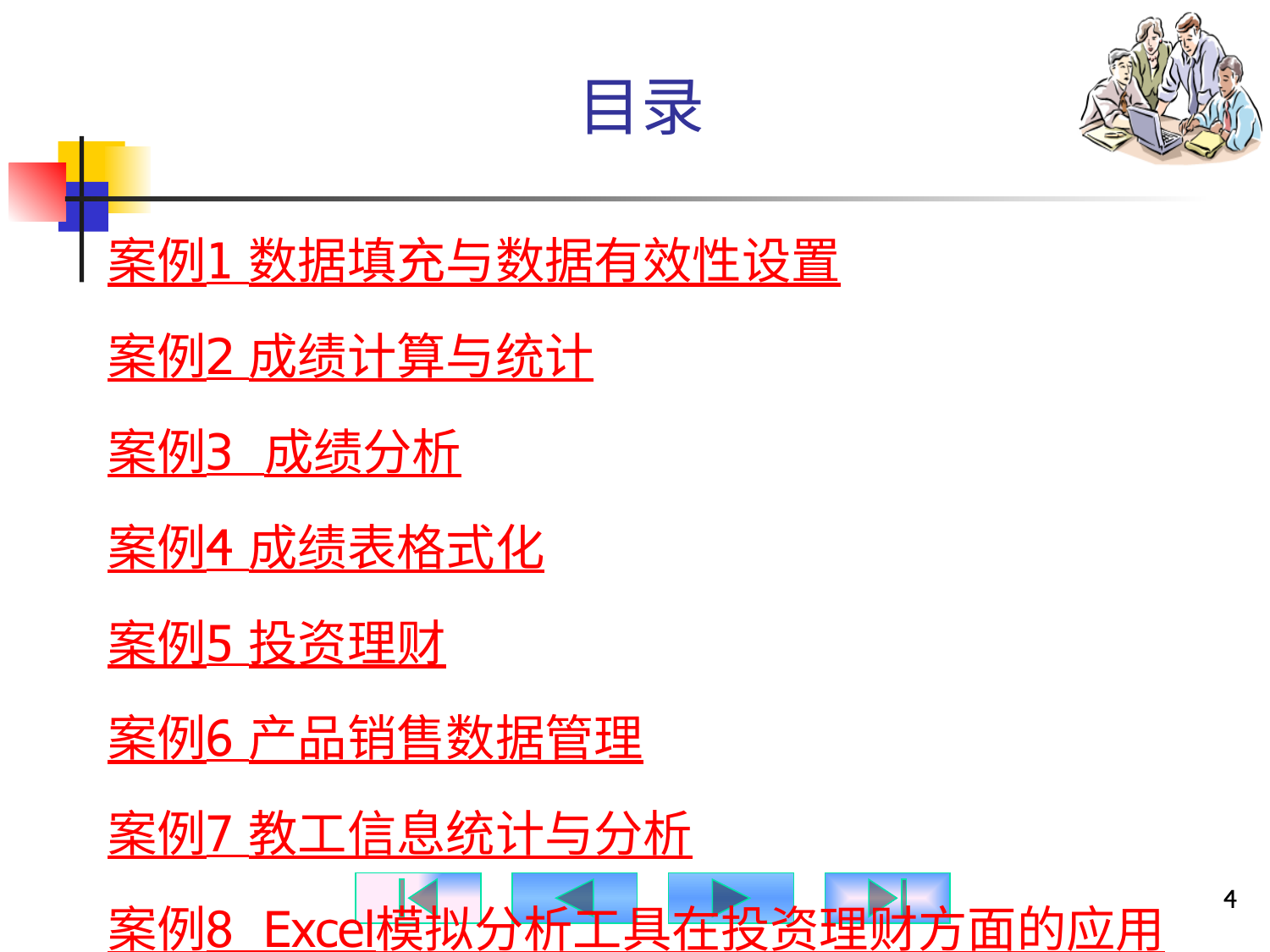

# 目录
案例1 数据填充与数据有效性设置
案例2 成绩计算与统计
案例3  成绩分析
案例4 成绩表格式化
案例5 投资理财
案例6 产品销售数据管理
案例7 教工信息统计与分析
案例8  Excel模拟分析工具在投资理财方面的应用
4